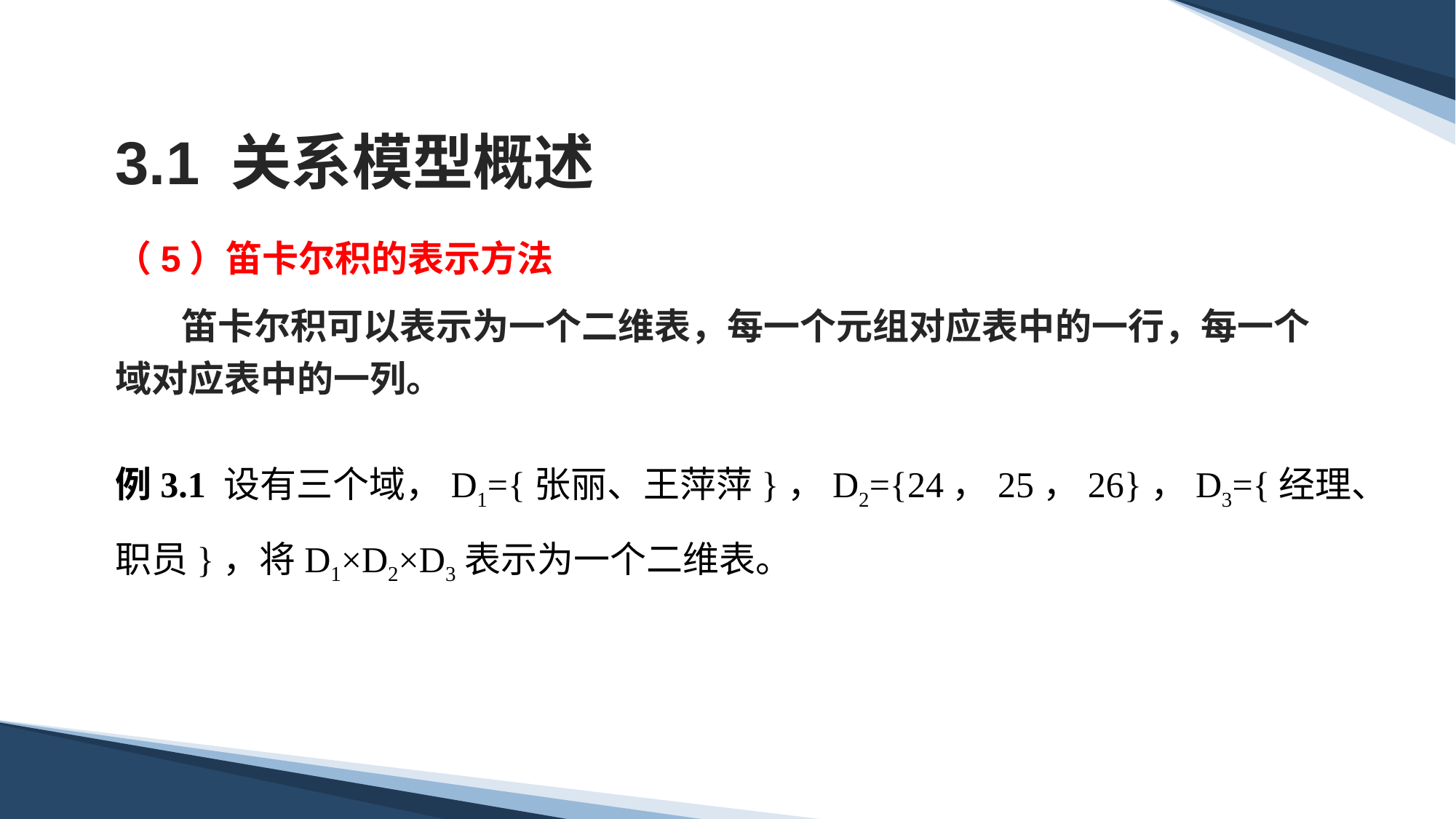

# 3.1 关系模型概述
（5）笛卡尔积的表示方法
       笛卡尔积可以表示为一个二维表，每一个元组对应表中的一行，每一个域对应表中的一列。
例3.1 设有三个域，D1={张丽、王萍萍}，D2={24，25，26}，D3={经理、职员}，将D1×D2×D3表示为一个二维表。